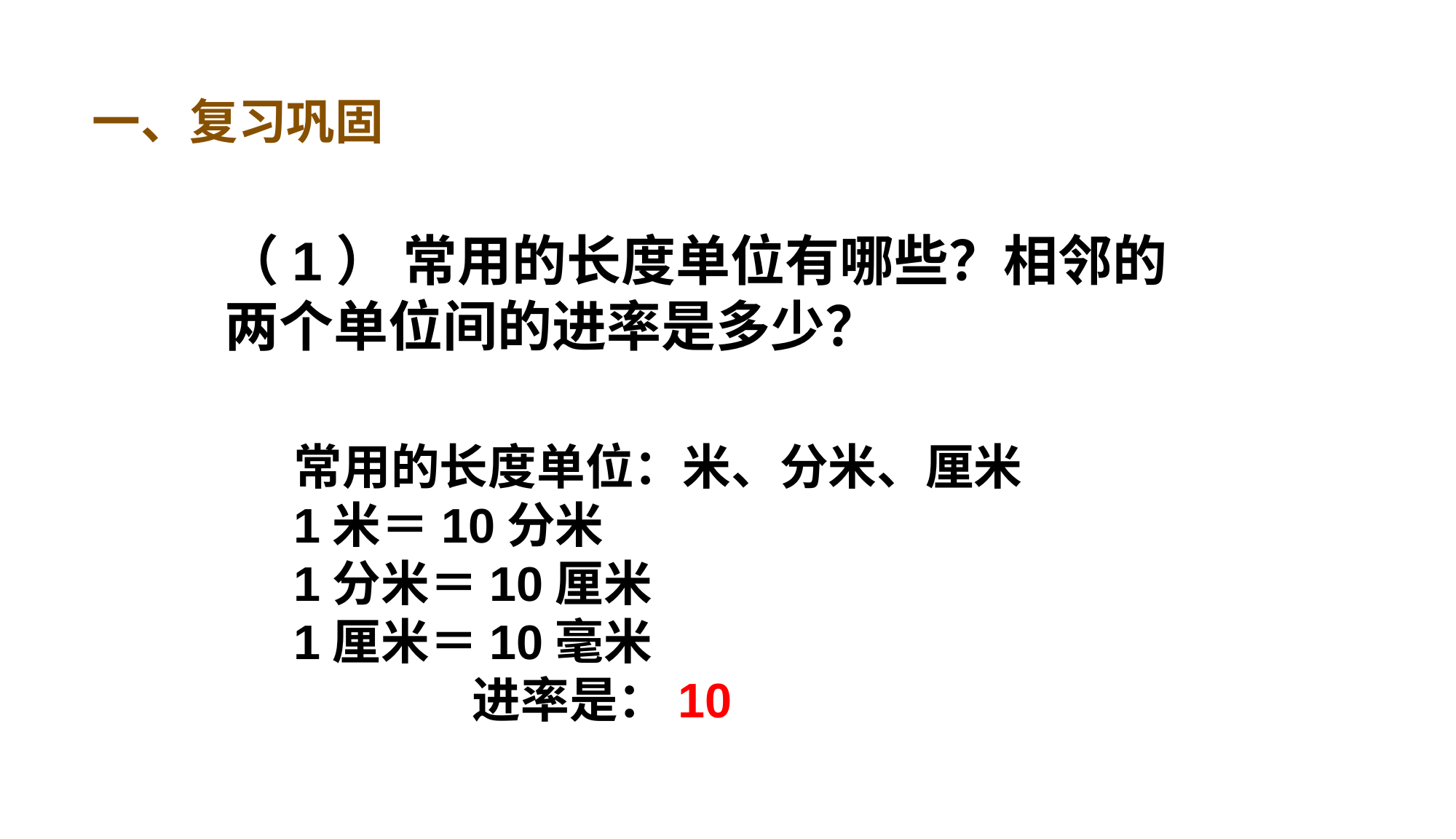

一、复习巩固
（1） 常用的长度单位有哪些？相邻的两个单位间的进率是多少？
常用的长度单位：米、分米、厘米
1米＝10分米
1分米＝10厘米
1厘米＝10毫米
               进率是：10